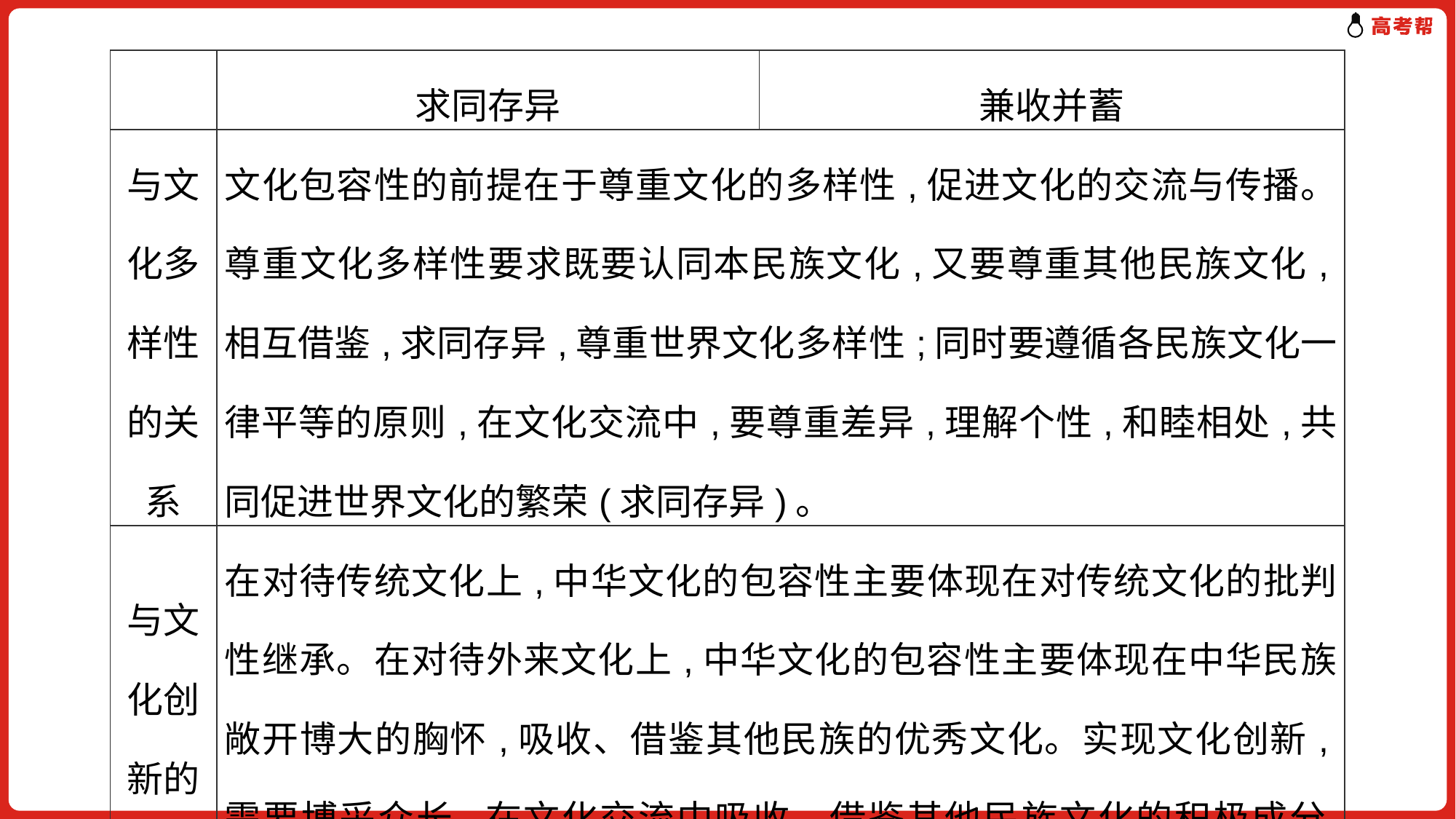

|  | 求同存异 | 兼收并蓄 |
| --- | --- | --- |
| 与文化多样性的关系 | 文化包容性的前提在于尊重文化的多样性,促进文化的交流与传播。尊重文化多样性要求既要认同本民族文化,又要尊重其他民族文化,相互借鉴,求同存异,尊重世界文化多样性;同时要遵循各民族文化一律平等的原则,在文化交流中,要尊重差异,理解个性,和睦相处,共同促进世界文化的繁荣(求同存异)。 |  |
| 与文化创新的关系 | 在对待传统文化上,中华文化的包容性主要体现在对传统文化的批判性继承。在对待外来文化上,中华文化的包容性主要体现在中华民族敞开博大的胸怀,吸收、借鉴其他民族的优秀文化。实现文化创新,需要博采众长,在文化交流中吸收、借鉴其他民族文化的积极成分(兼收并蓄)。 |  |